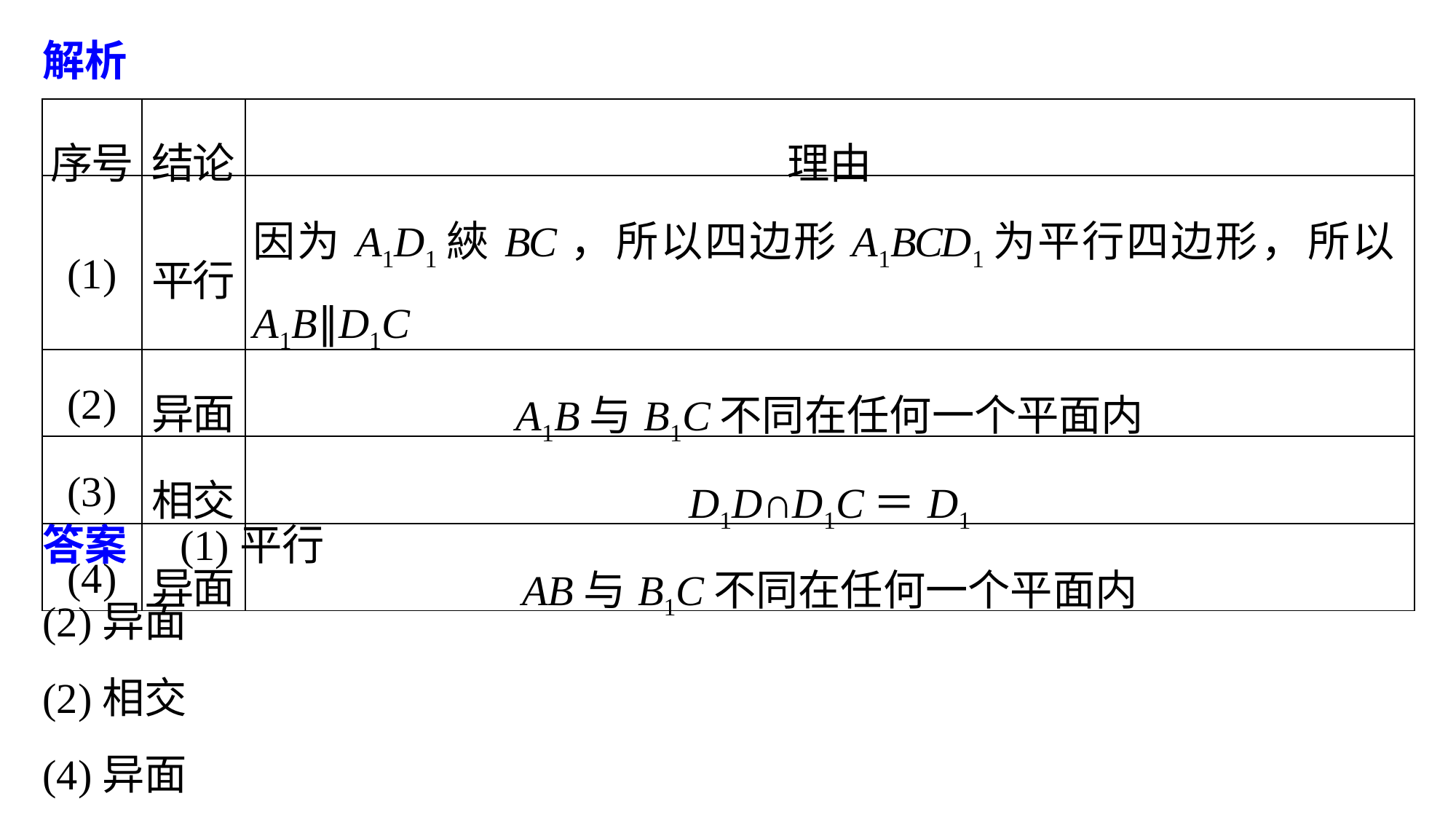

解析
| 序号 | 结论 | 理由 |
| --- | --- | --- |
| (1) | 平行 | 因为A1D1綊BC，所以四边形A1BCD1为平行四边形，所以A1B∥D1C |
| (2) | 异面 | A1B与B1C不同在任何一个平面内 |
| (3) | 相交 | D1D∩D1C＝D1 |
| (4) | 异面 | AB与B1C不同在任何一个平面内 |
答案　(1)平行
(2)异面
(2)相交
(4)异面